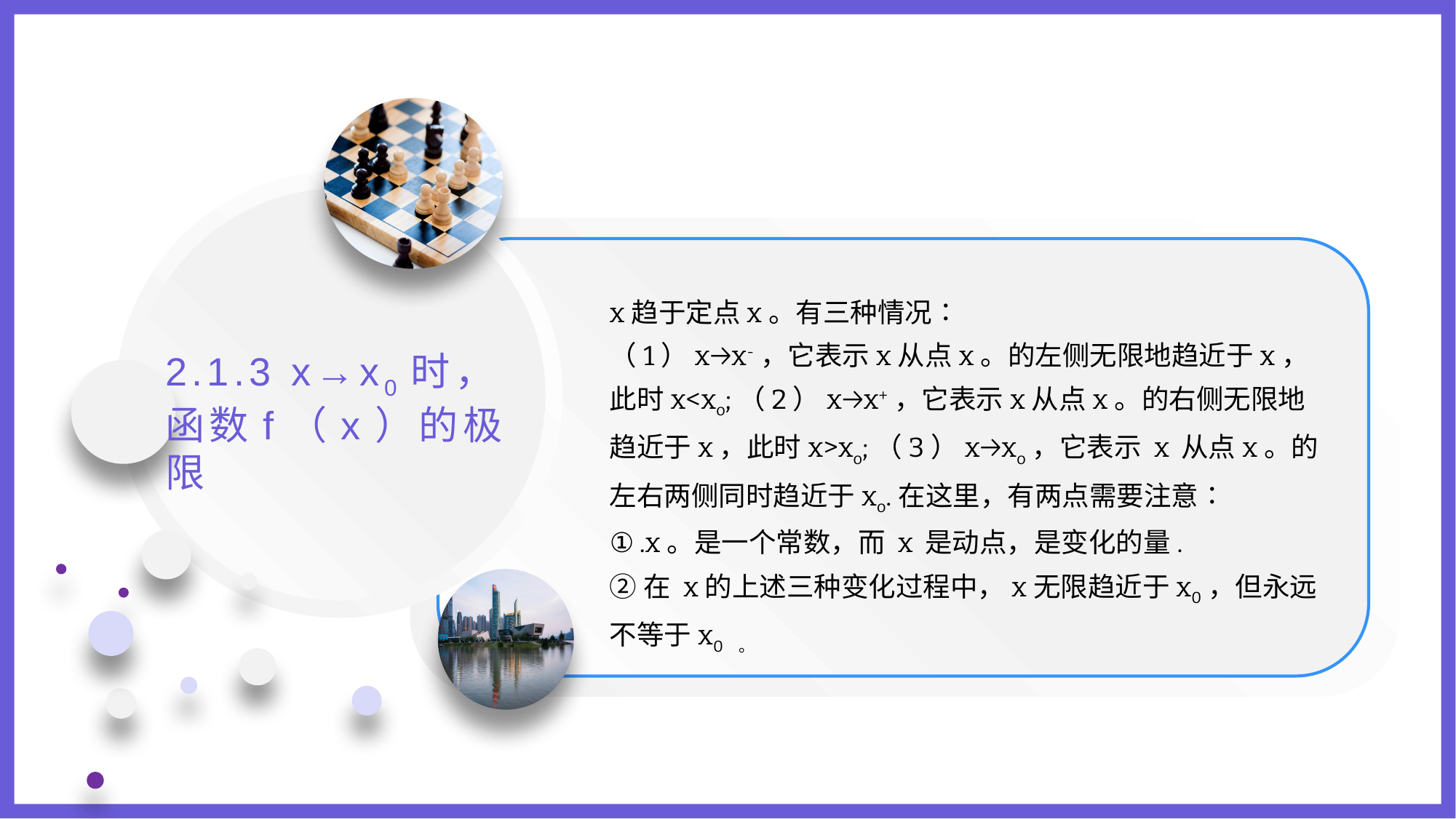

x趋于定点x。有三种情况∶
（1）x→x-，它表示x从点x。的左侧无限地趋近于x，此时x<xo;（2）x→x+，它表示x从点x。的右侧无限地趋近于x，此时x>xo;（3）x→xo，它表示 x 从点x。的左右两侧同时趋近于xo.在这里，有两点需要注意∶
① .x。是一个常数，而 x 是动点，是变化的量.
②在 x的上述三种变化过程中，x无限趋近于x0，但永远不等于x0   。
2.1.3 x→x0时，函数f（x）的极限